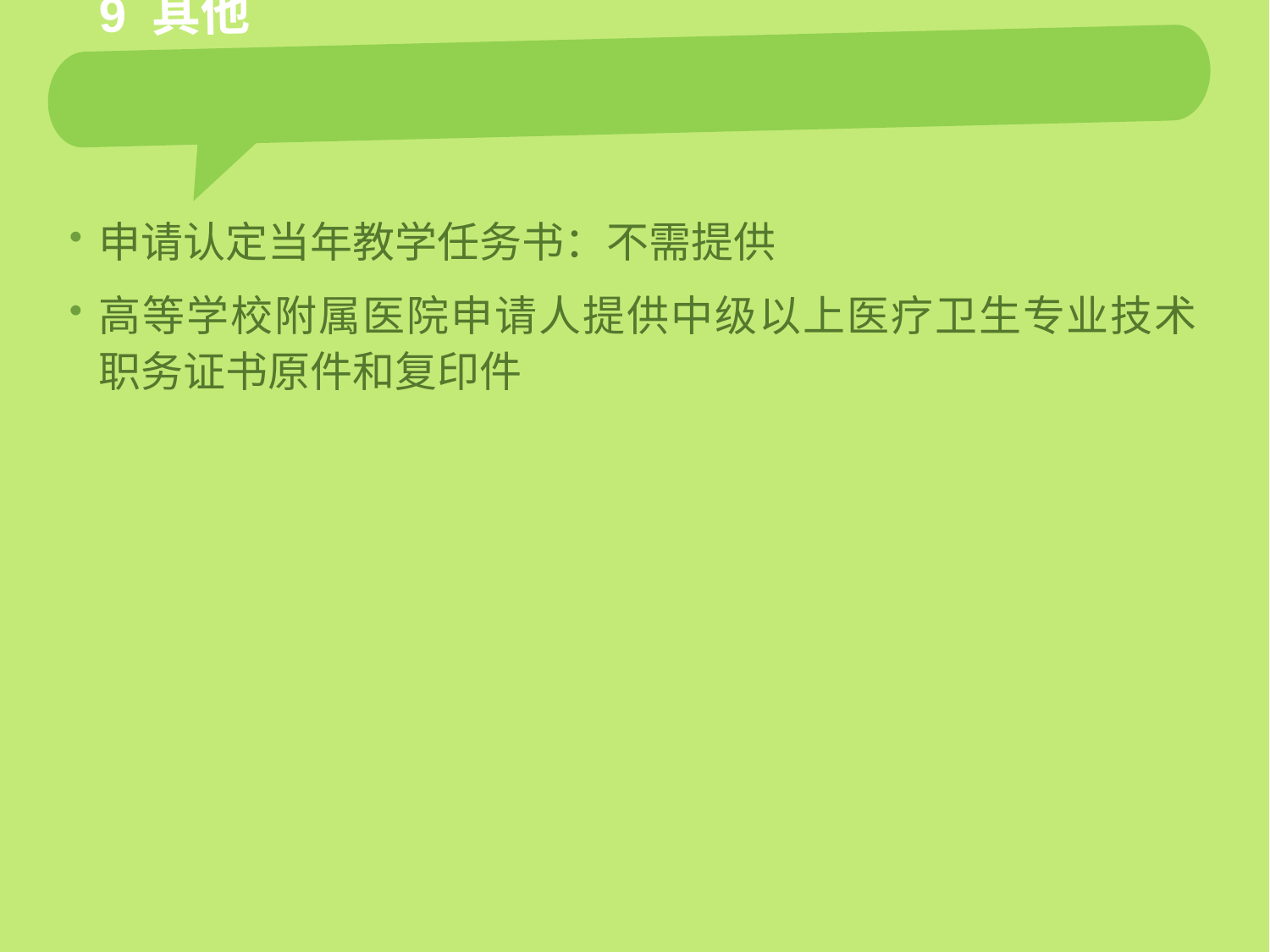

# 9 其他
申请认定当年教学任务书：不需提供
高等学校附属医院申请人提供中级以上医疗卫生专业技术职务证书原件和复印件